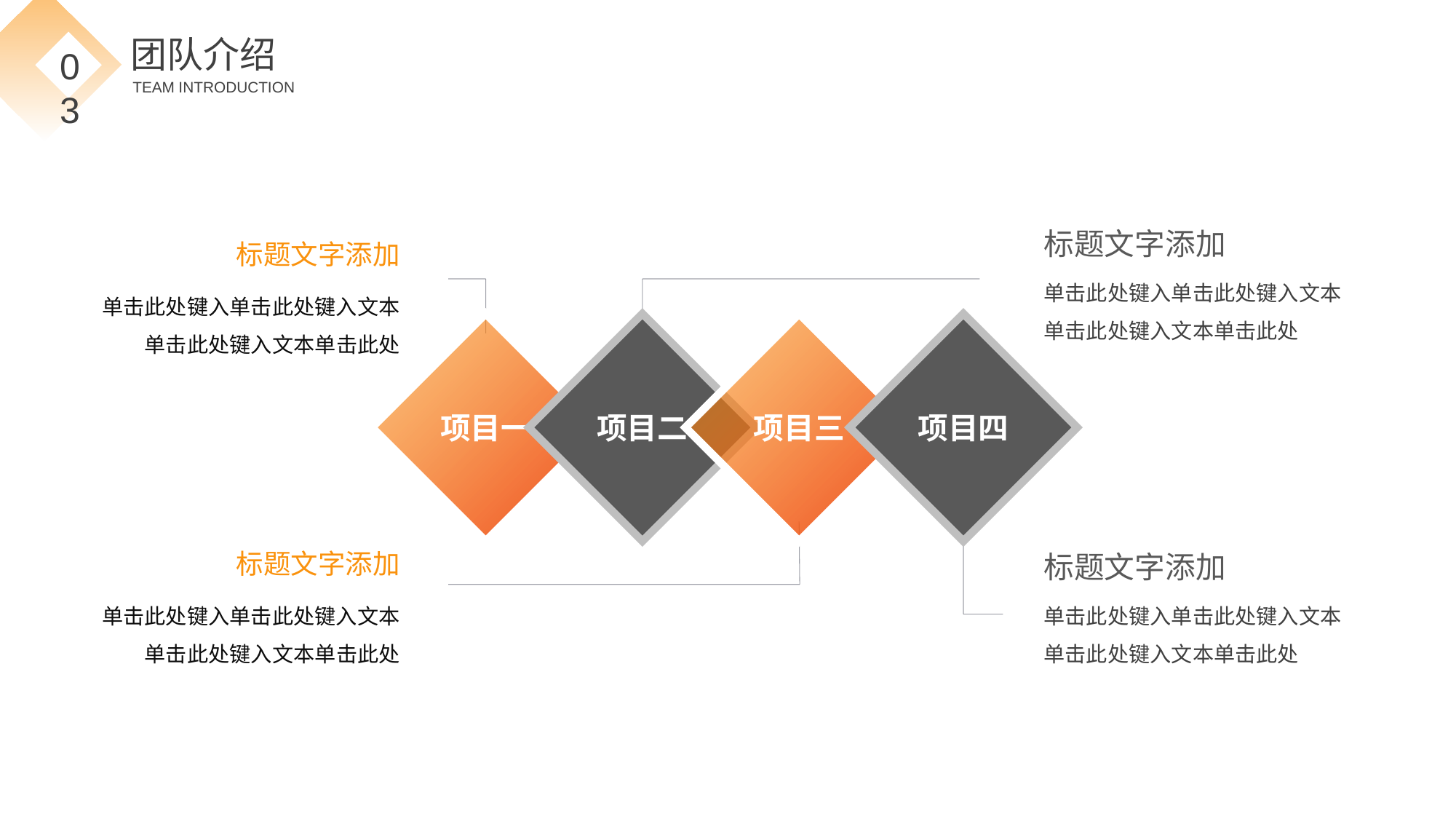

团队介绍

03
TEAM INTRODUCTION
标题文字添加
单击此处键入单击此处键入文本单击此处键入文本单击此处

项目二
标题文字添加
单击此处键入单击此处键入文本单击此处键入文本单击此处

项目一

项目三
标题文字添加
单击此处键入单击此处键入文本单击此处键入文本单击此处

项目四
标题文字添加
单击此处键入单击此处键入文本单击此处键入文本单击此处